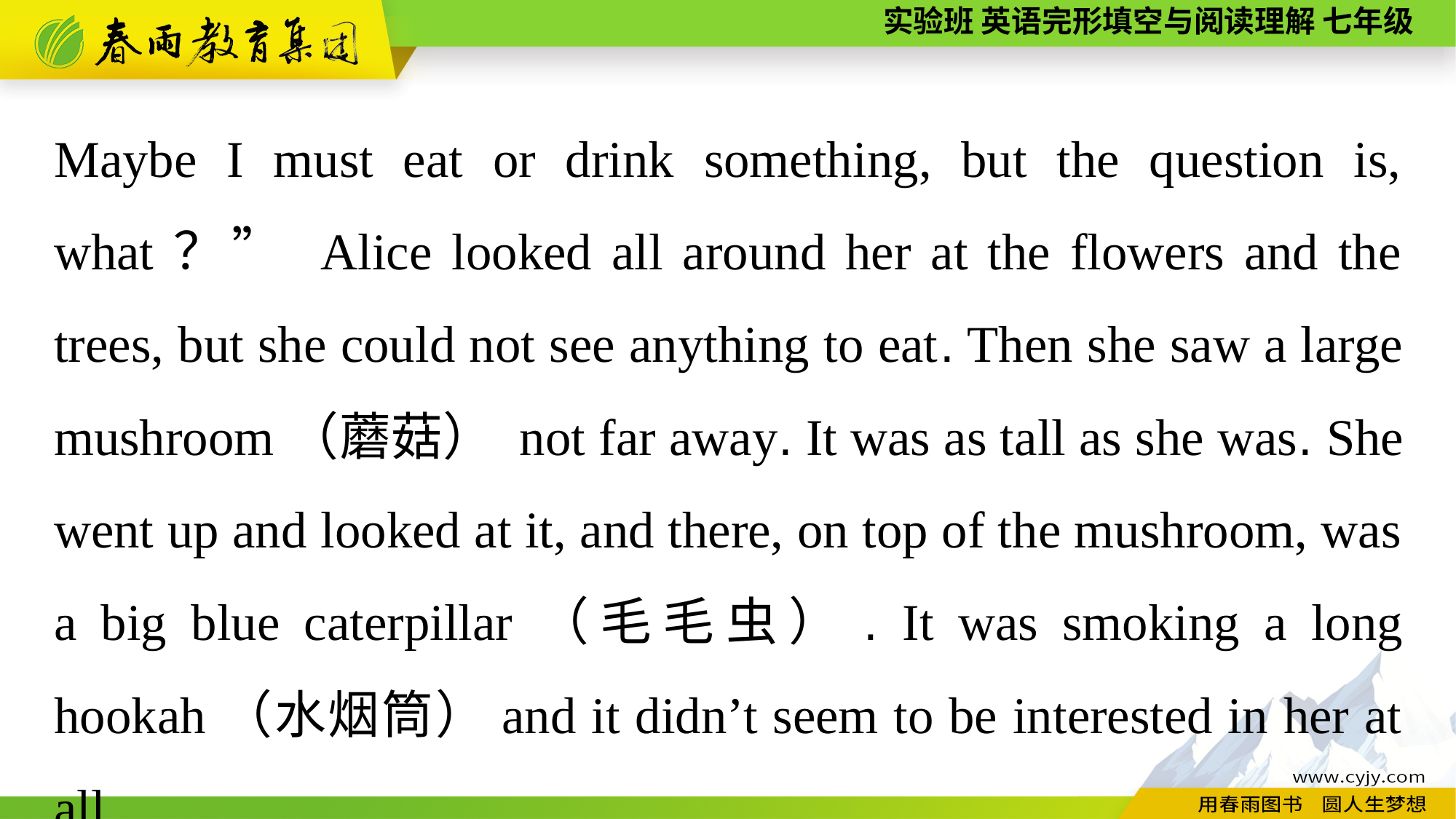

Maybe I must eat or drink something, but the question is, what？” Alice looked all around her at the flowers and the trees, but she could not see anything to eat. Then she saw a large mushroom（蘑菇） not far away. It was as tall as she was. She went up and looked at it, and there, on top of the mushroom, was a big blue caterpillar（毛毛虫）. It was smoking a long hookah（水烟筒）and it didn’t seem to be interested in her at all.